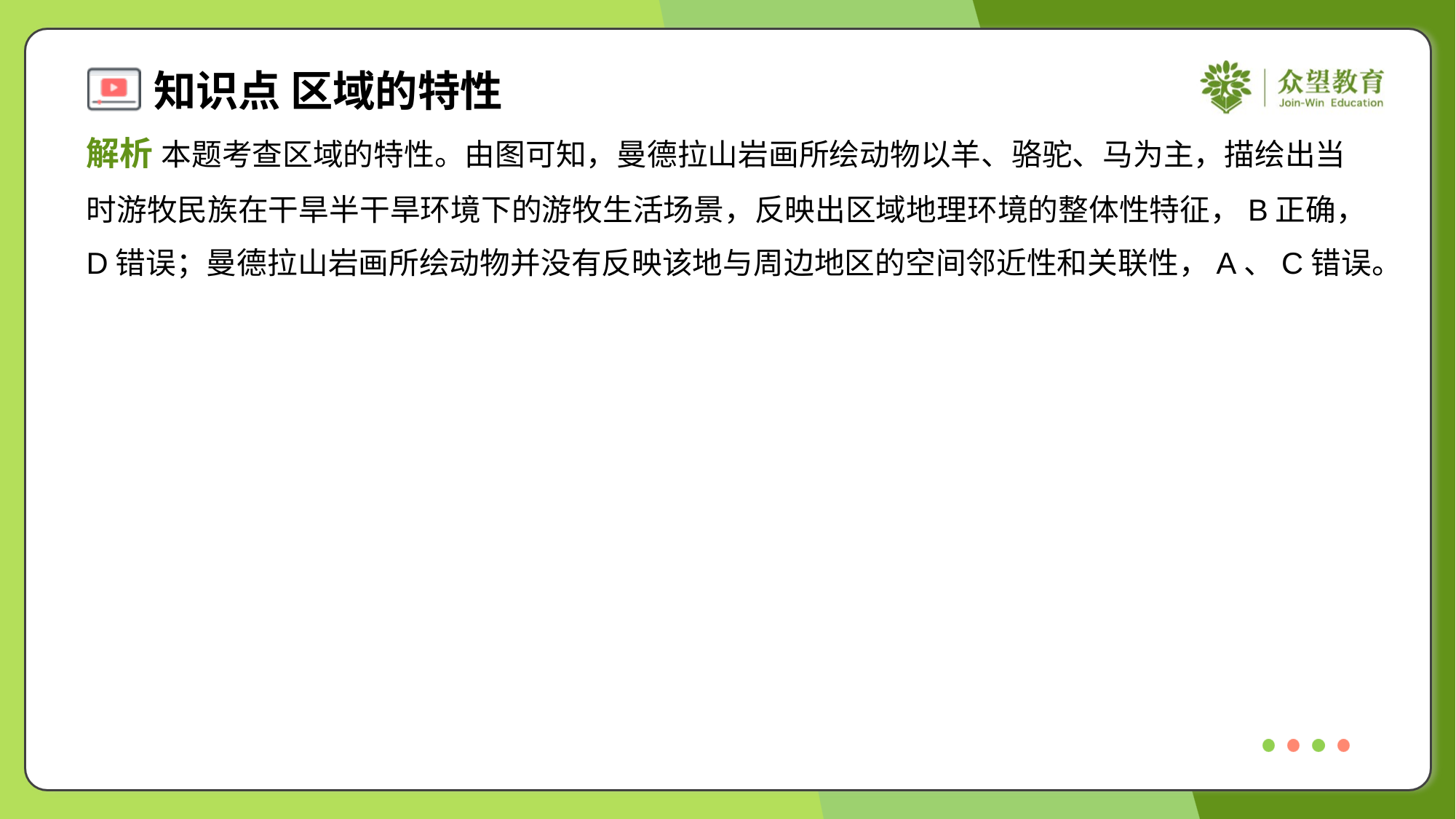

解析 本题考查区域的特性。由图可知，曼德拉山岩画所绘动物以羊、骆驼、马为主，描绘出当
时游牧民族在干旱半干旱环境下的游牧生活场景，反映出区域地理环境的整体性特征，B正确，
D错误；曼德拉山岩画所绘动物并没有反映该地与周边地区的空间邻近性和关联性，A、C错误。